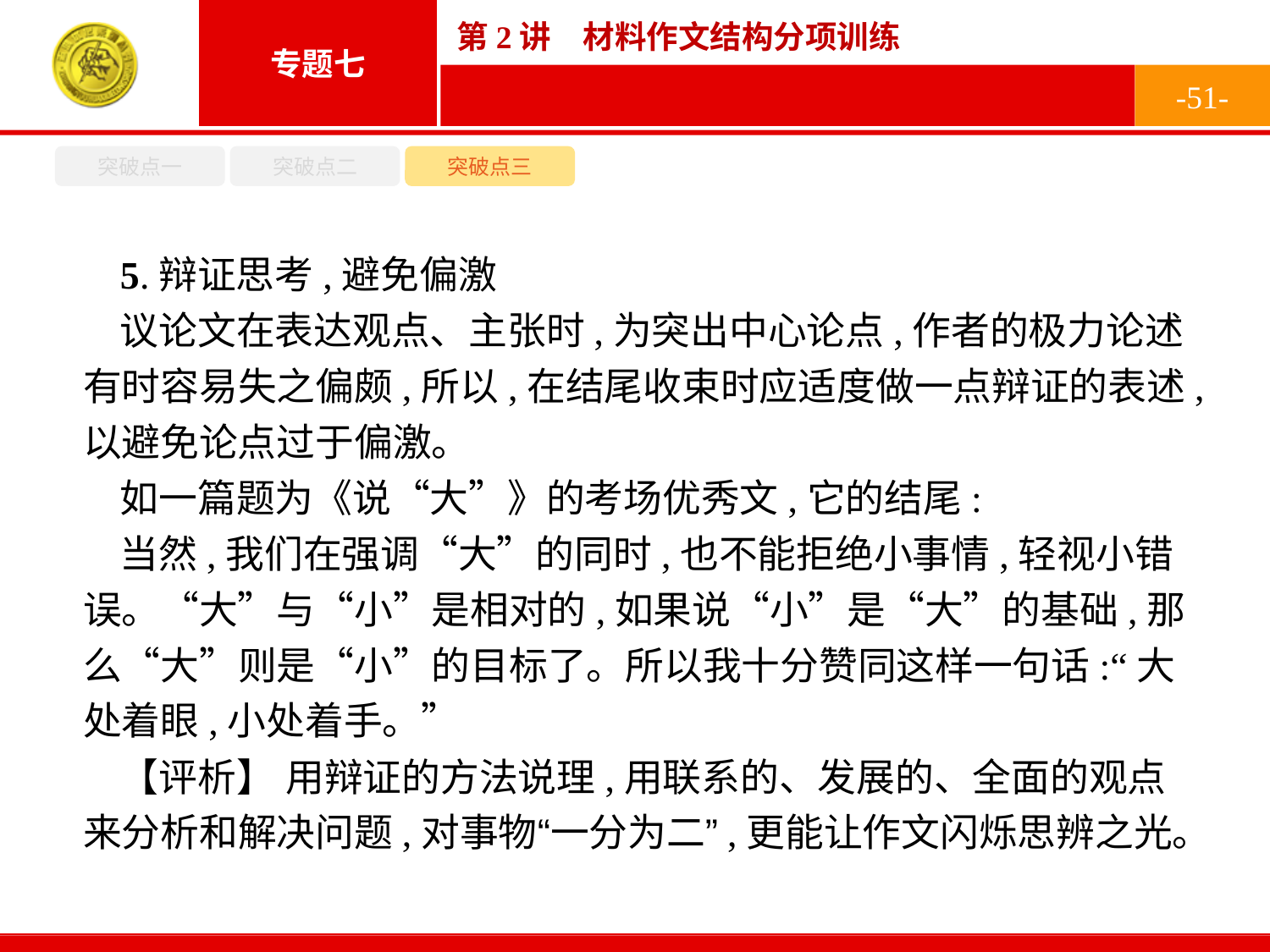

-51-
突破点一
突破点二
突破点三
5.辩证思考,避免偏激
议论文在表达观点、主张时,为突出中心论点,作者的极力论述有时容易失之偏颇,所以,在结尾收束时应适度做一点辩证的表述,以避免论点过于偏激。
如一篇题为《说“大”》的考场优秀文,它的结尾:
当然,我们在强调“大”的同时,也不能拒绝小事情,轻视小错误。“大”与“小”是相对的,如果说“小”是“大”的基础,那么“大”则是“小”的目标了。所以我十分赞同这样一句话:“大处着眼,小处着手。”
【评析】 用辩证的方法说理,用联系的、发展的、全面的观点来分析和解决问题,对事物“一分为二”,更能让作文闪烁思辨之光。